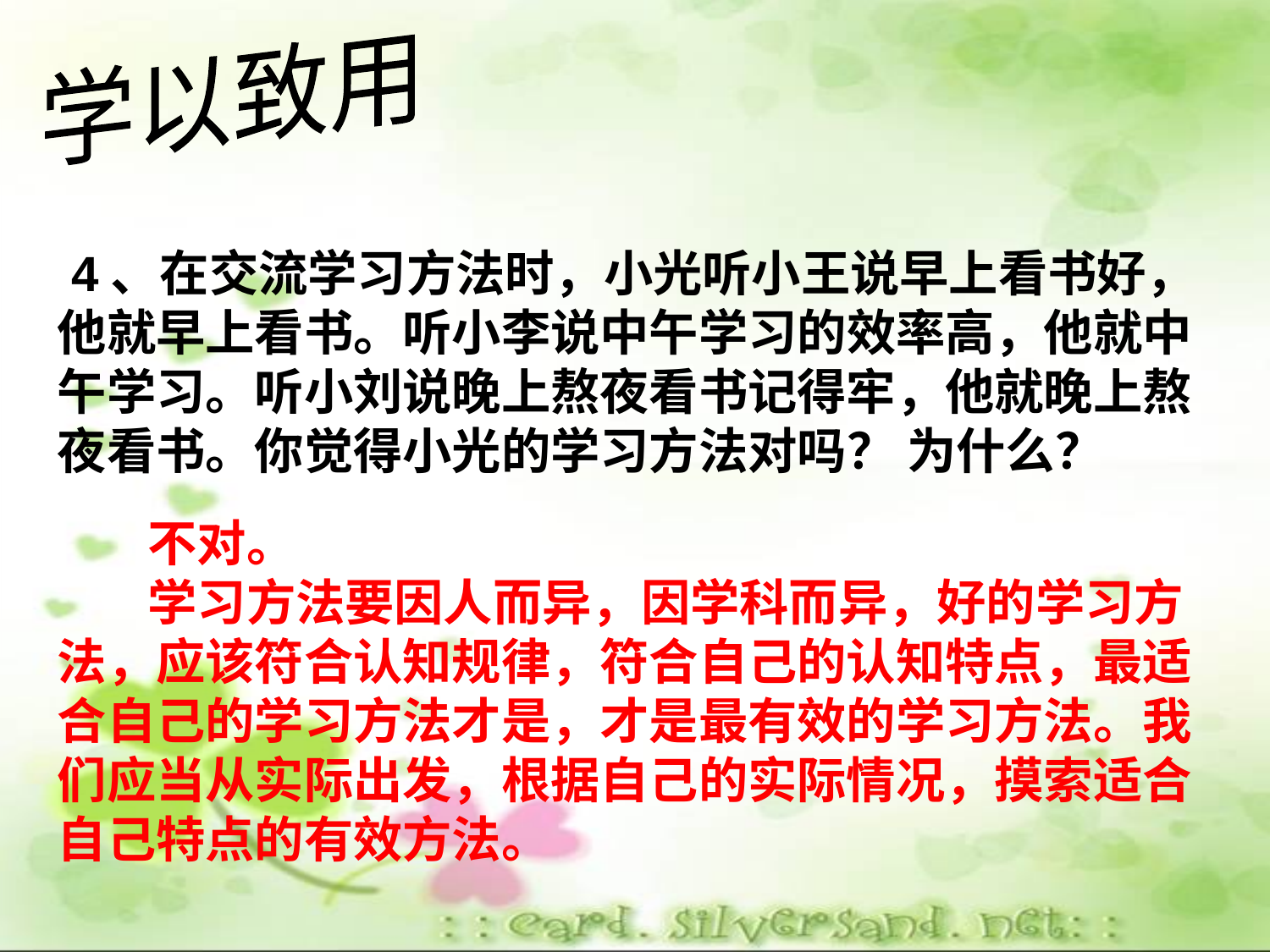

学以致用

 4、在交流学习方法时，小光听小王说早上看书好，他就早上看书。听小李说中午学习的效率高，他就中午学习。听小刘说晚上熬夜看书记得牢，他就晚上熬夜看书。你觉得小光的学习方法对吗？ 为什么？
       不对。
       学习方法要因人而异，因学科而异，好的学习方法，应该符合认知规律，符合自己的认知特点，最适合自己的学习方法才是，才是最有效的学习方法。我们应当从实际出发，根据自己的实际情况，摸索适合自己特点的有效方法。